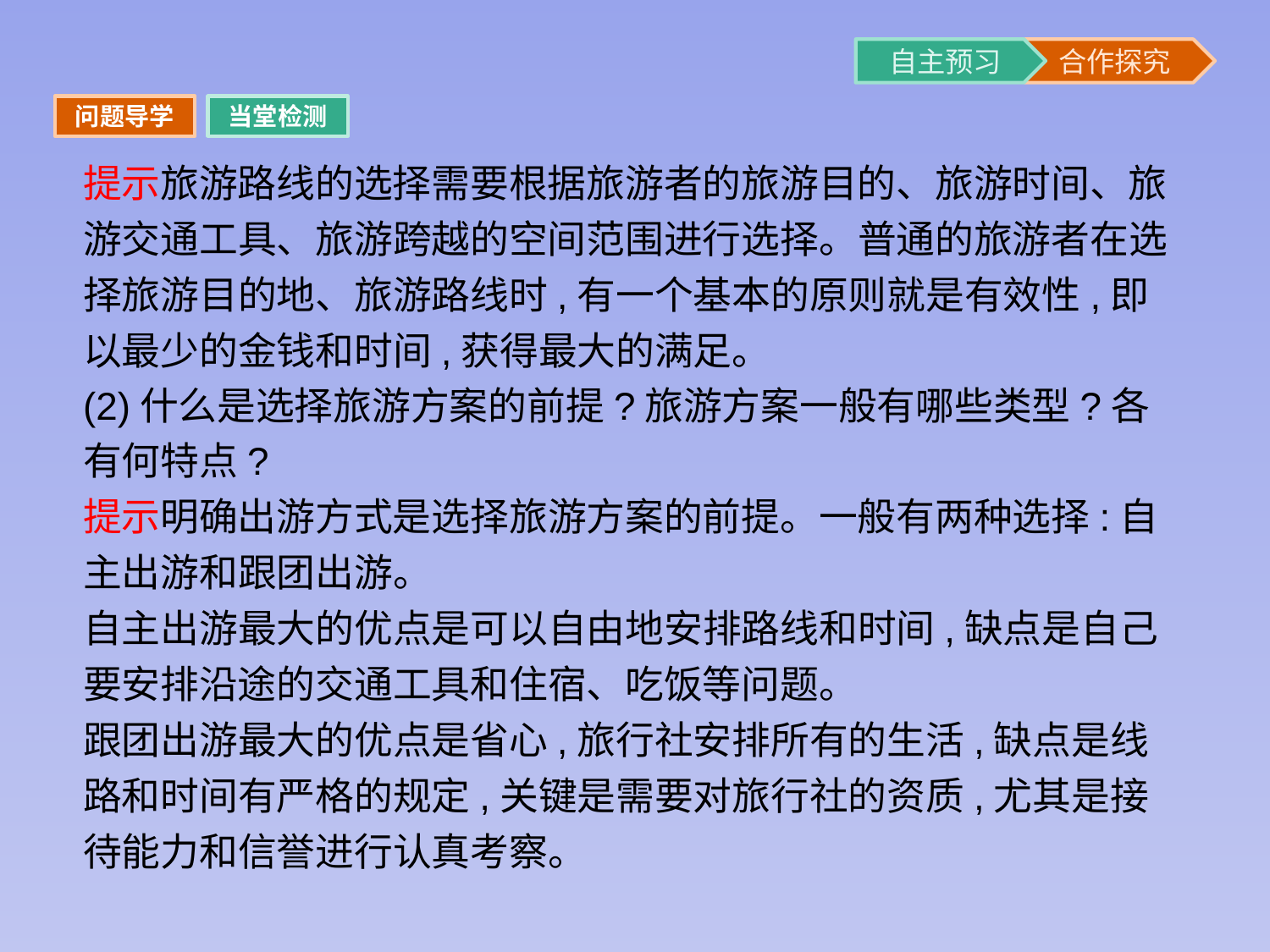

问题导学
当堂检测
提示旅游路线的选择需要根据旅游者的旅游目的、旅游时间、旅游交通工具、旅游跨越的空间范围进行选择。普通的旅游者在选择旅游目的地、旅游路线时,有一个基本的原则就是有效性,即以最少的金钱和时间,获得最大的满足。
(2)什么是选择旅游方案的前提?旅游方案一般有哪些类型?各有何特点?
提示明确出游方式是选择旅游方案的前提。一般有两种选择:自主出游和跟团出游。
自主出游最大的优点是可以自由地安排路线和时间,缺点是自己要安排沿途的交通工具和住宿、吃饭等问题。
跟团出游最大的优点是省心,旅行社安排所有的生活,缺点是线路和时间有严格的规定,关键是需要对旅行社的资质,尤其是接待能力和信誉进行认真考察。